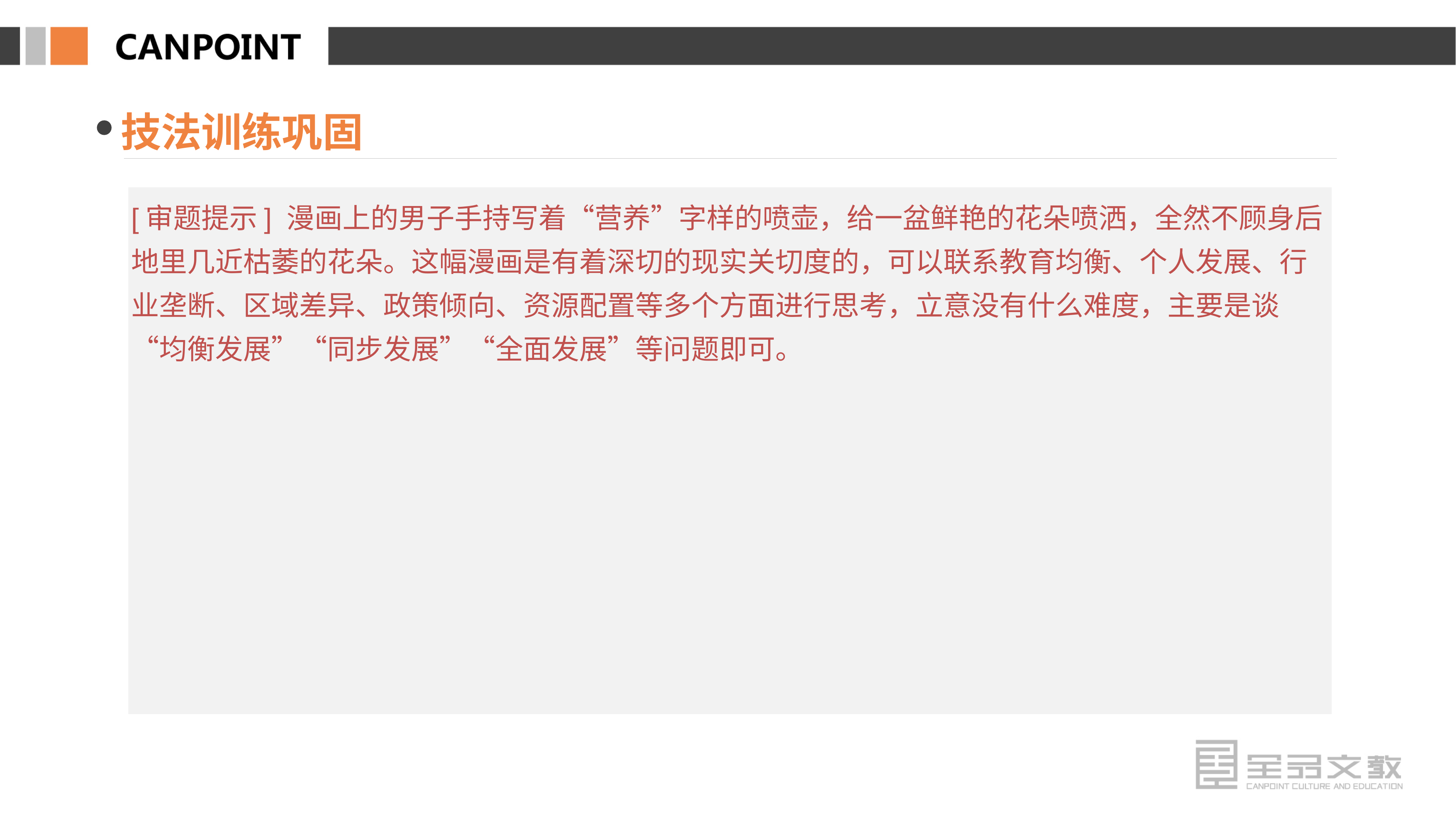

技法训练巩固

[审题提示] 漫画上的男子手持写着“营养”字样的喷壶，给一盆鲜艳的花朵喷洒，全然不顾身后地里几近枯萎的花朵。这幅漫画是有着深切的现实关切度的，可以联系教育均衡、个人发展、行业垄断、区域差异、政策倾向、资源配置等多个方面进行思考，立意没有什么难度，主要是谈“均衡发展”“同步发展”“全面发展”等问题即可。